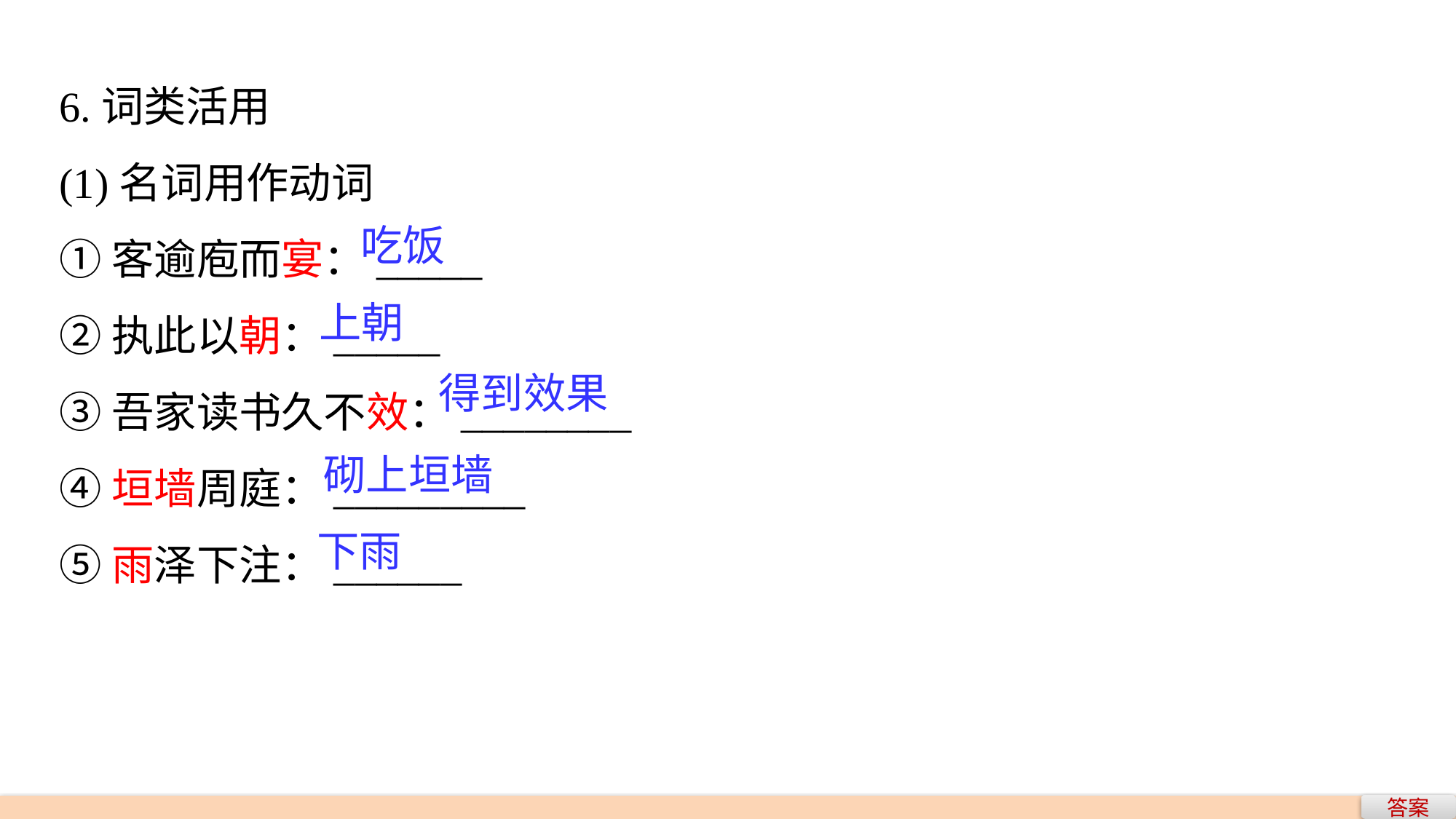

6.词类活用
(1)名词用作动词
①客逾庖而宴：_____
②执此以朝：_____
③吾家读书久不效：________
④垣墙周庭：_________
⑤雨泽下注：______
吃饭
上朝
得到效果
砌上垣墙
下雨
答案